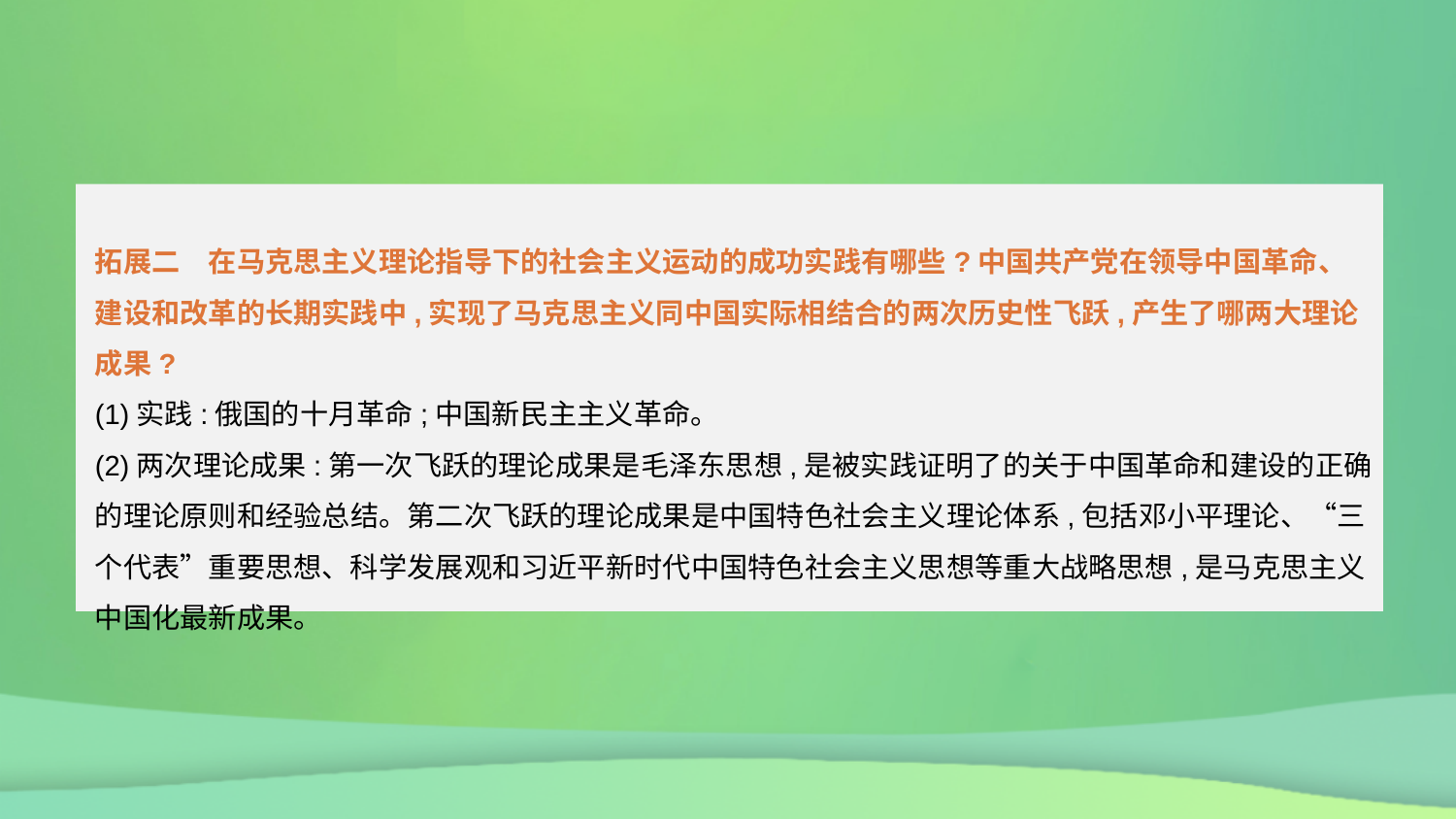

拓展二　在马克思主义理论指导下的社会主义运动的成功实践有哪些?中国共产党在领导中国革命、建设和改革的长期实践中,实现了马克思主义同中国实际相结合的两次历史性飞跃,产生了哪两大理论成果?
(1)实践:俄国的十月革命;中国新民主主义革命。
(2)两次理论成果:第一次飞跃的理论成果是毛泽东思想,是被实践证明了的关于中国革命和建设的正确的理论原则和经验总结。第二次飞跃的理论成果是中国特色社会主义理论体系,包括邓小平理论、“三个代表”重要思想、科学发展观和习近平新时代中国特色社会主义思想等重大战略思想,是马克思主义中国化最新成果。